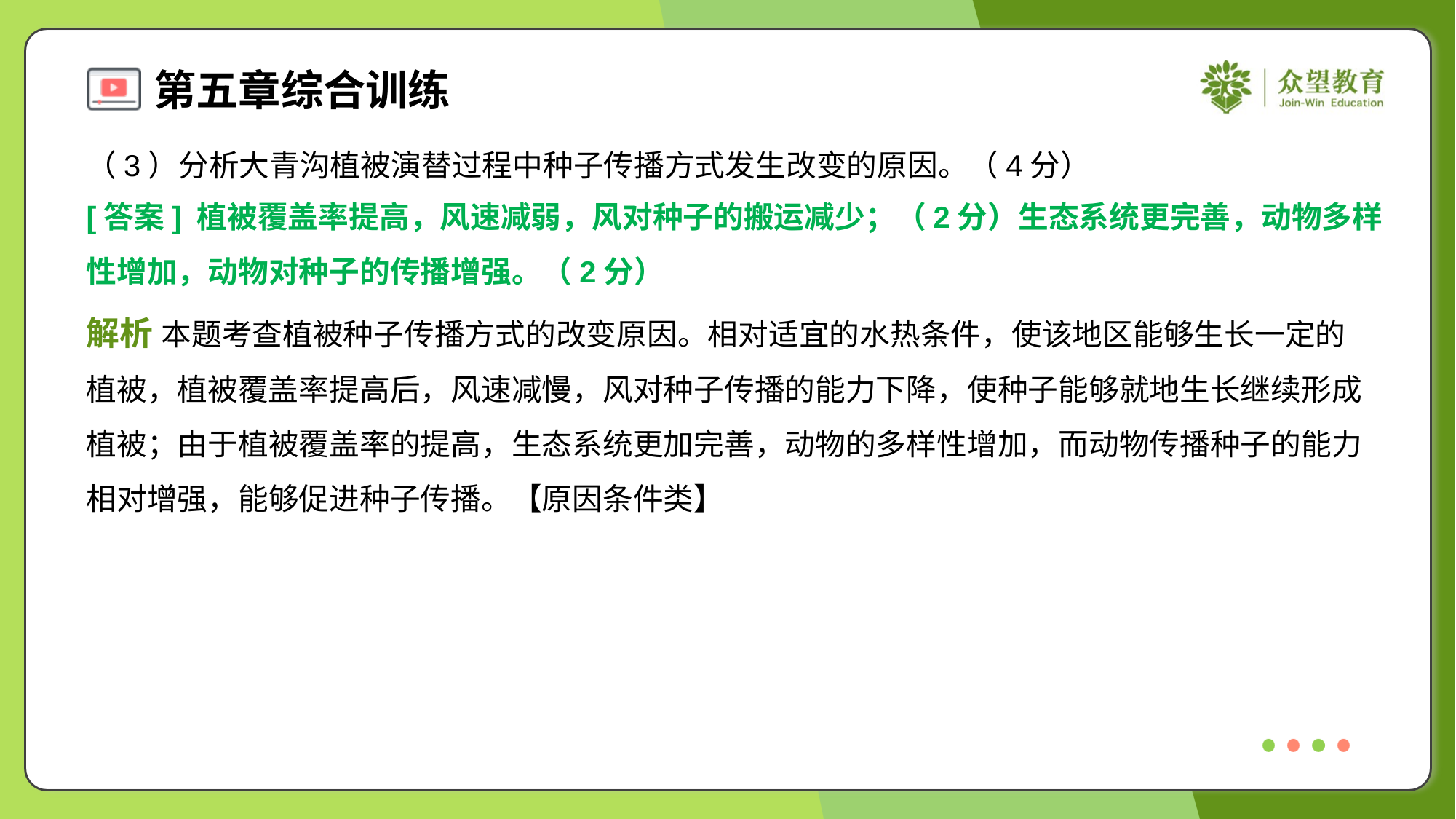

（3）分析大青沟植被演替过程中种子传播方式发生改变的原因。（4分）
[答案] 植被覆盖率提高，风速减弱，风对种子的搬运减少；（2分）生态系统更完善，动物多样
性增加，动物对种子的传播增强。（2分）
解析 本题考查植被种子传播方式的改变原因。相对适宜的水热条件，使该地区能够生长一定的
植被，植被覆盖率提高后，风速减慢，风对种子传播的能力下降，使种子能够就地生长继续形成
植被；由于植被覆盖率的提高，生态系统更加完善，动物的多样性增加，而动物传播种子的能力
相对增强，能够促进种子传播。【原因条件类】